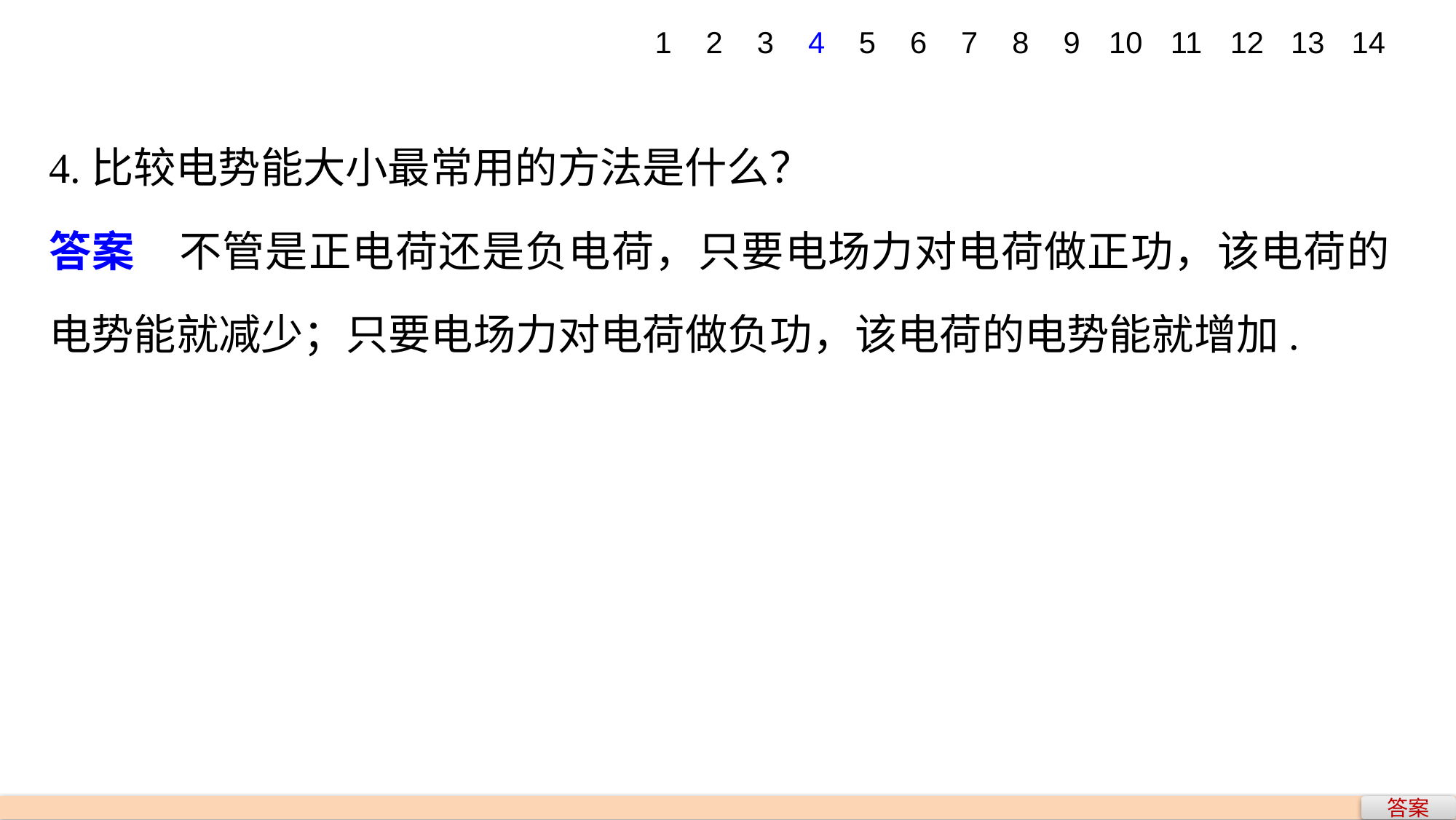

1
2
3
4
5
6
7
8
9
10
11
12
13
14
4.比较电势能大小最常用的方法是什么？
答案　不管是正电荷还是负电荷，只要电场力对电荷做正功，该电荷的电势能就减少；只要电场力对电荷做负功，该电荷的电势能就增加.

答案